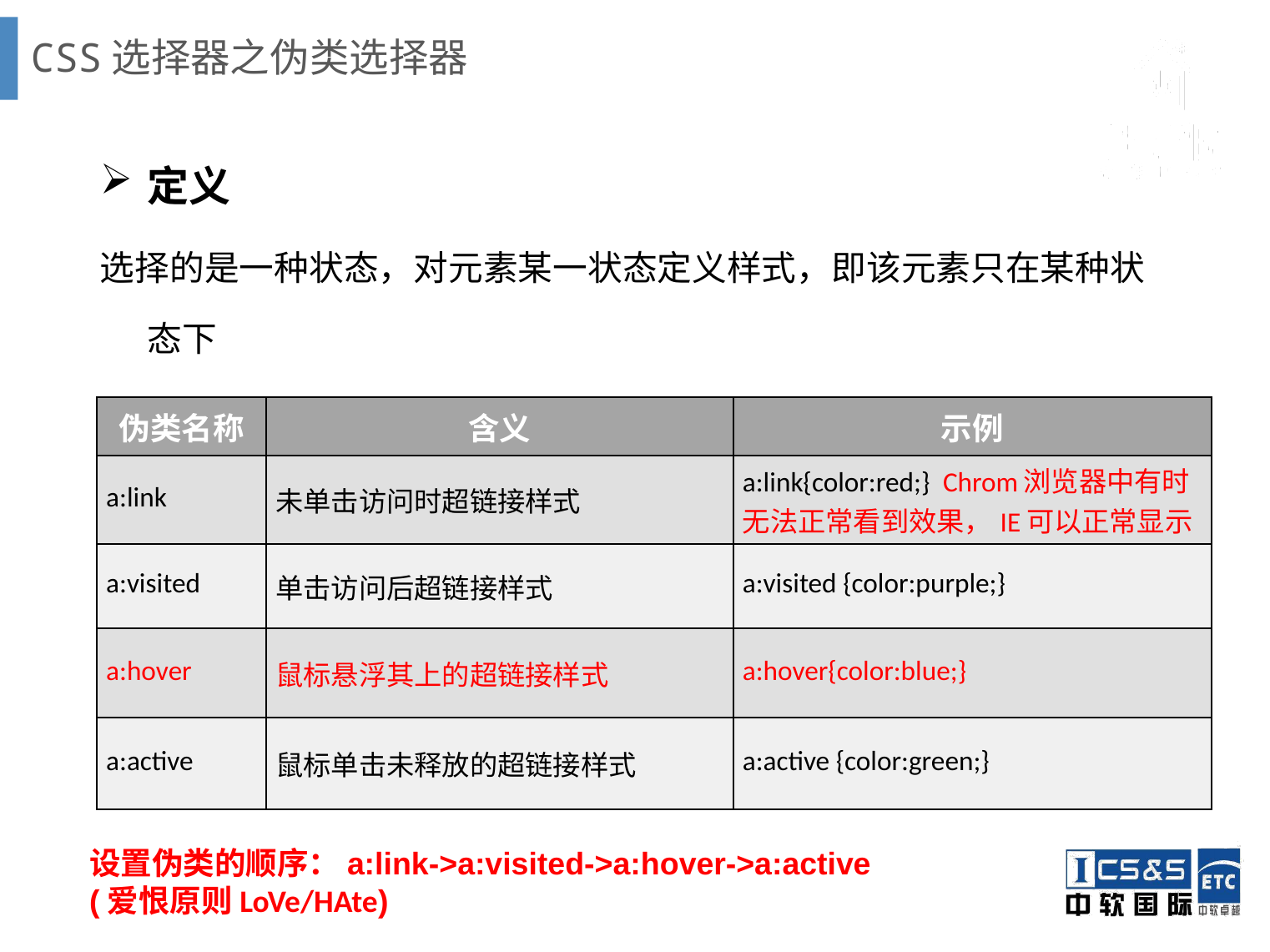

# CSS选择器之伪类选择器
定义
选择的是一种状态，对元素某一状态定义样式，即该元素只在某种状态下
才使用指定样式；默认状态下（或非某种状态下）是不采用指定样式的。

| 伪类名称 | 含义 | 示例 |
| --- | --- | --- |
| a:link | 未单击访问时超链接样式 | a:link{color:red;} Chrom浏览器中有时无法正常看到效果，IE可以正常显示 |
| a:visited | 单击访问后超链接样式 | a:visited {color:purple;} |
| a:hover | 鼠标悬浮其上的超链接样式 | a:hover{color:blue;} |
| a:active | 鼠标单击未释放的超链接样式 | a:active {color:green;} |
设置伪类的顺序：a:link->a:visited->a:hover->a:active  (爱恨原则LoVe/HAte)